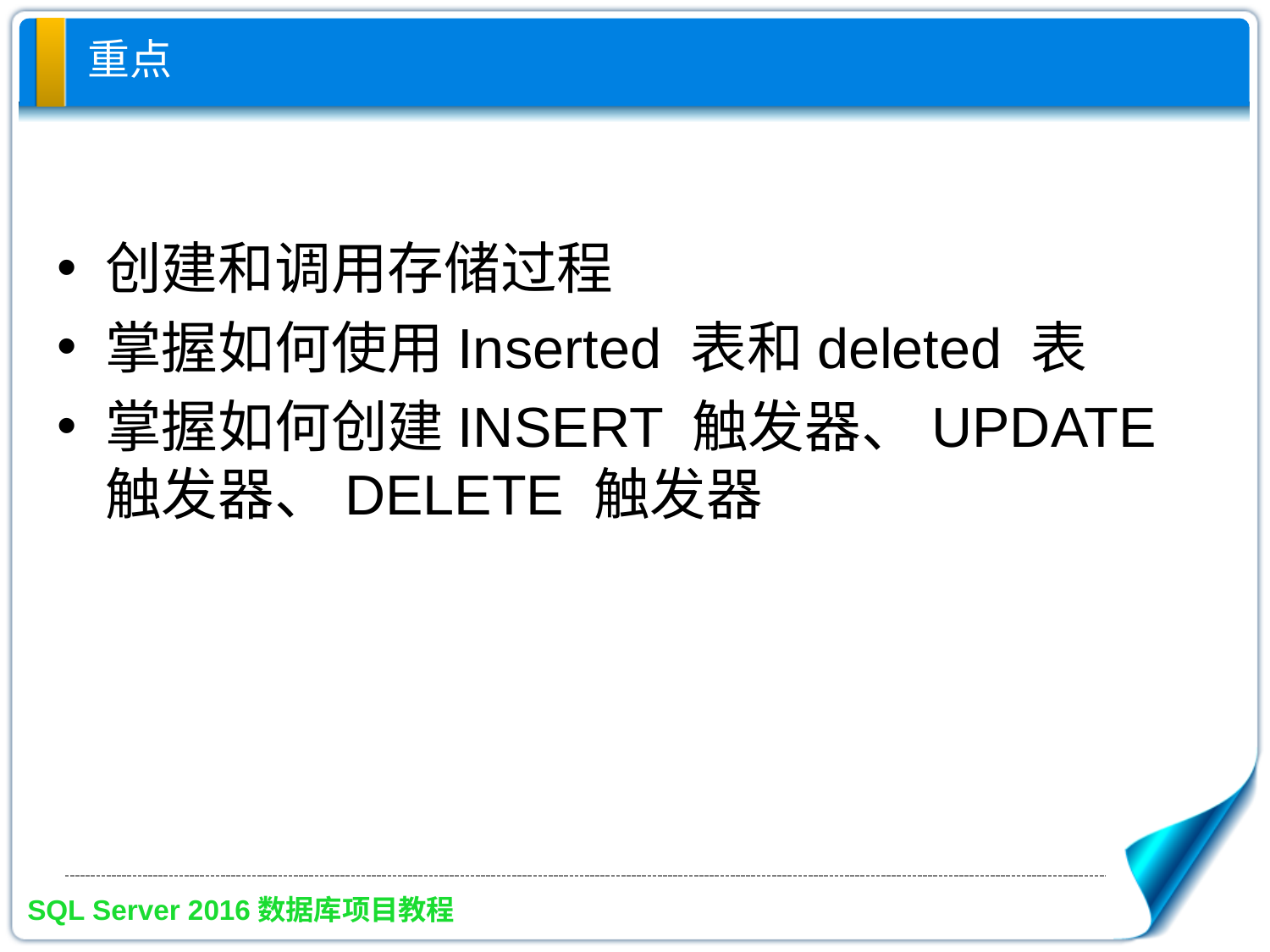

# 重点

创建和调用存储过程
掌握如何使用Inserted 表和deleted 表
掌握如何创建INSERT 触发器、UPDATE 触发器、DELETE 触发器